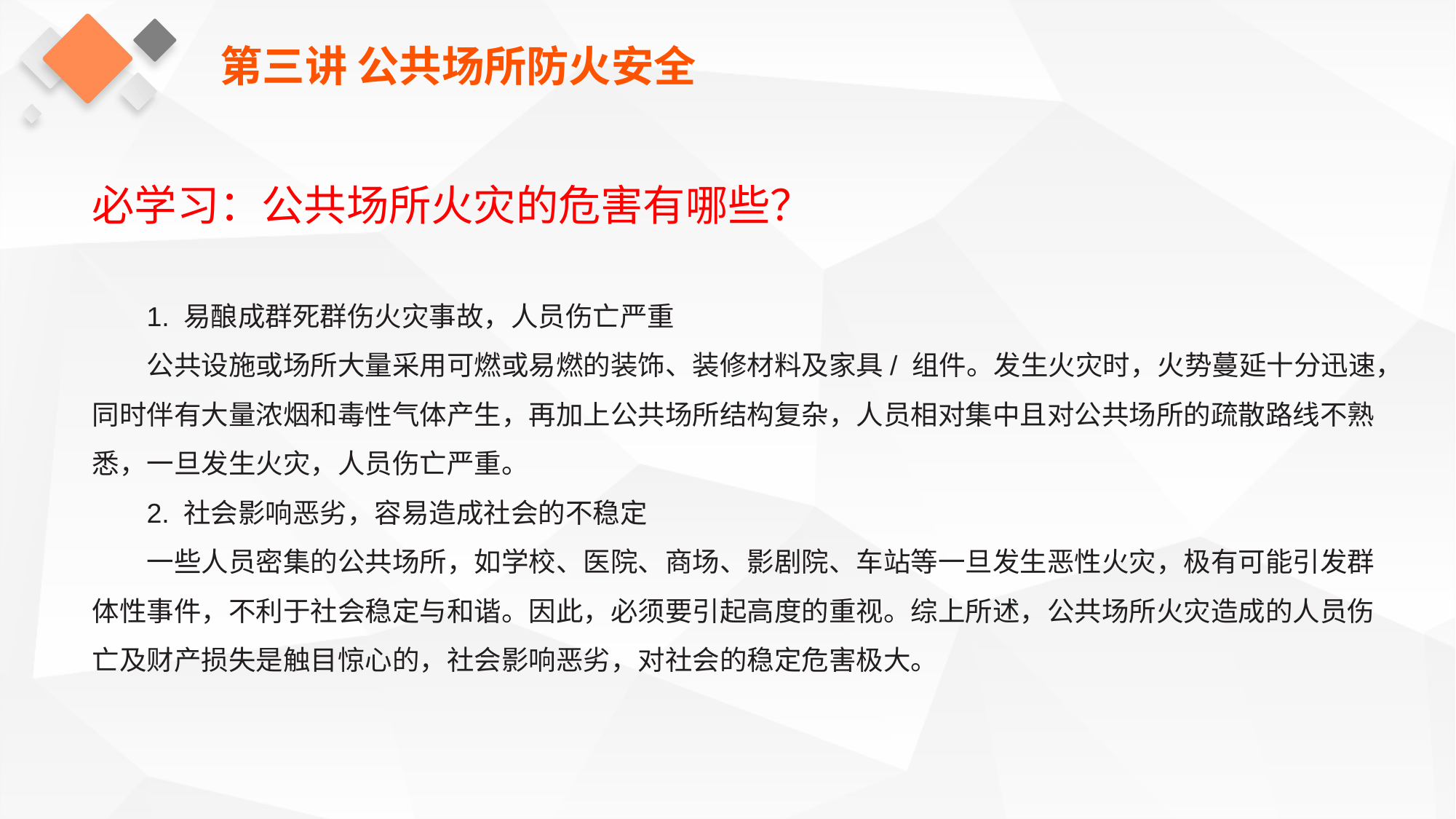

第三讲 公共场所防火安全
必学习：公共场所火灾的危害有哪些？
1. 易酿成群死群伤火灾事故，人员伤亡严重
公共设施或场所大量采用可燃或易燃的装饰、装修材料及家具/ 组件。发生火灾时，火势蔓延十分迅速，同时伴有大量浓烟和毒性气体产生，再加上公共场所结构复杂，人员相对集中且对公共场所的疏散路线不熟悉，一旦发生火灾，人员伤亡严重。
2. 社会影响恶劣，容易造成社会的不稳定
一些人员密集的公共场所，如学校、医院、商场、影剧院、车站等一旦发生恶性火灾，极有可能引发群体性事件，不利于社会稳定与和谐。因此，必须要引起高度的重视。综上所述，公共场所火灾造成的人员伤亡及财产损失是触目惊心的，社会影响恶劣，对社会的稳定危害极大。